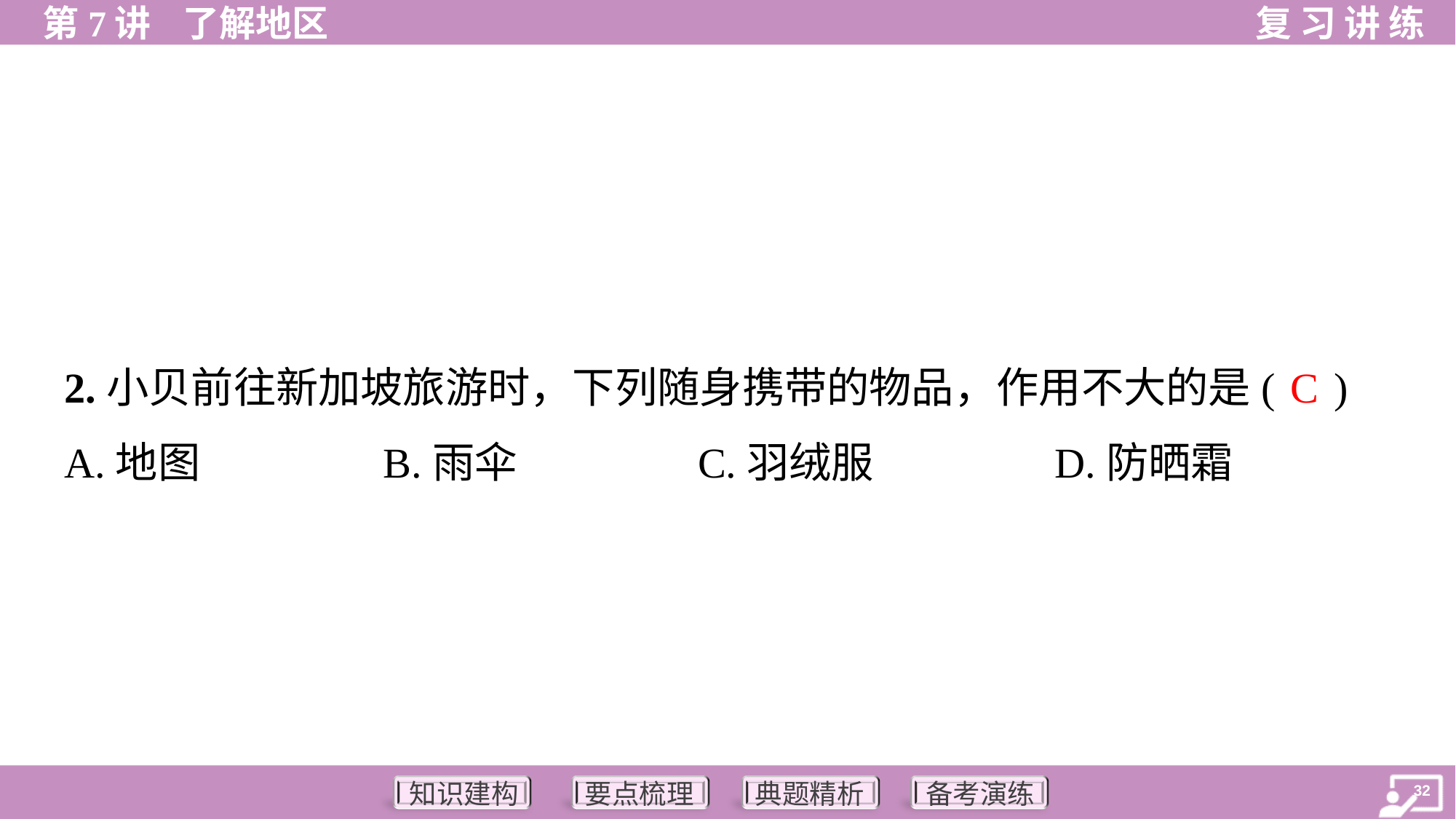

C
2.小贝前往新加坡旅游时，下列随身携带的物品，作用不大的是(     )
A.地图	B.雨伞	C.羽绒服	D.防晒霜